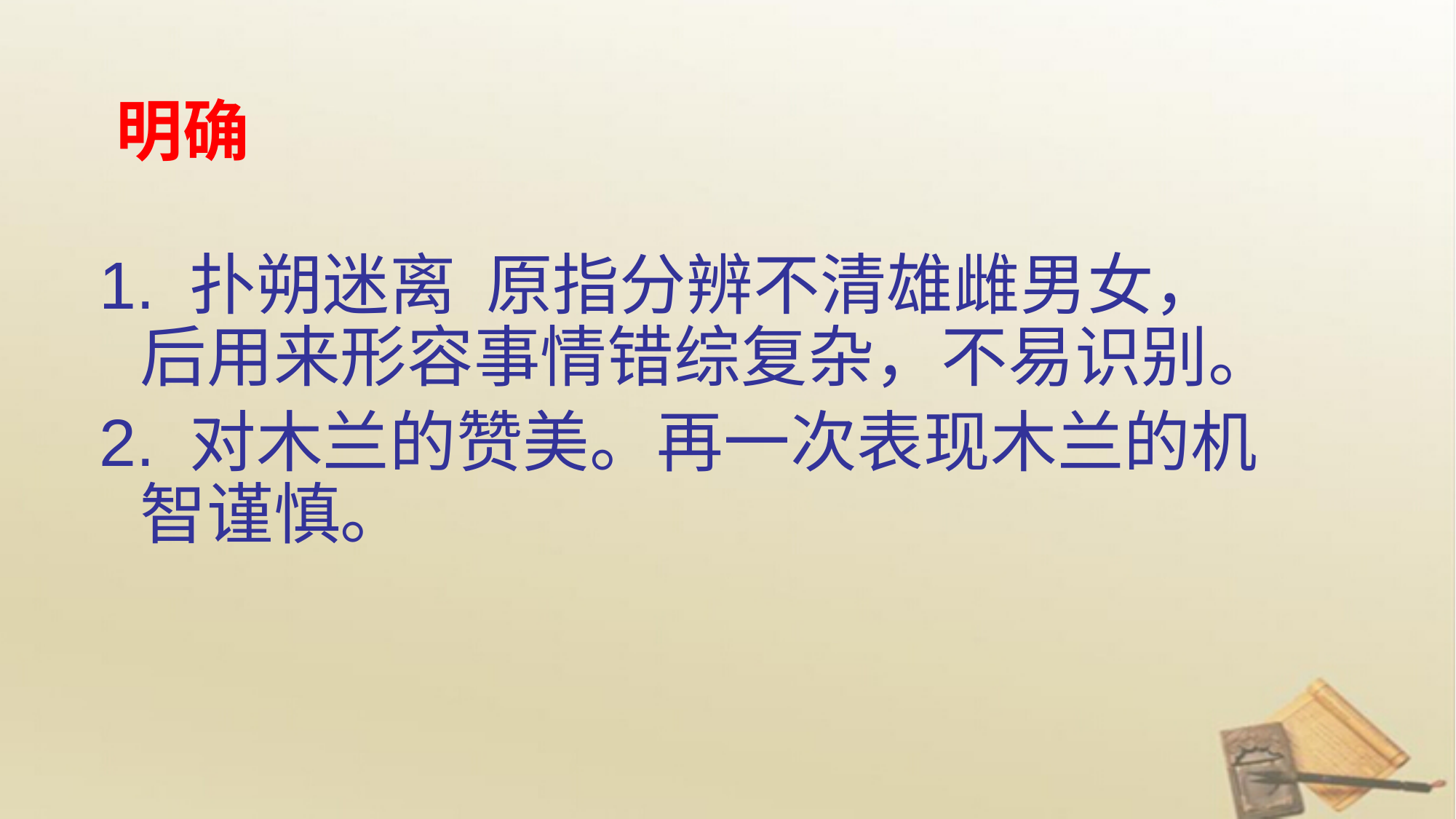

# 明确
1. 扑朔迷离  原指分辨不清雄雌男女，  后用来形容事情错综复杂，不易识别。
2. 对木兰的赞美。再一次表现木兰的机智谨慎。